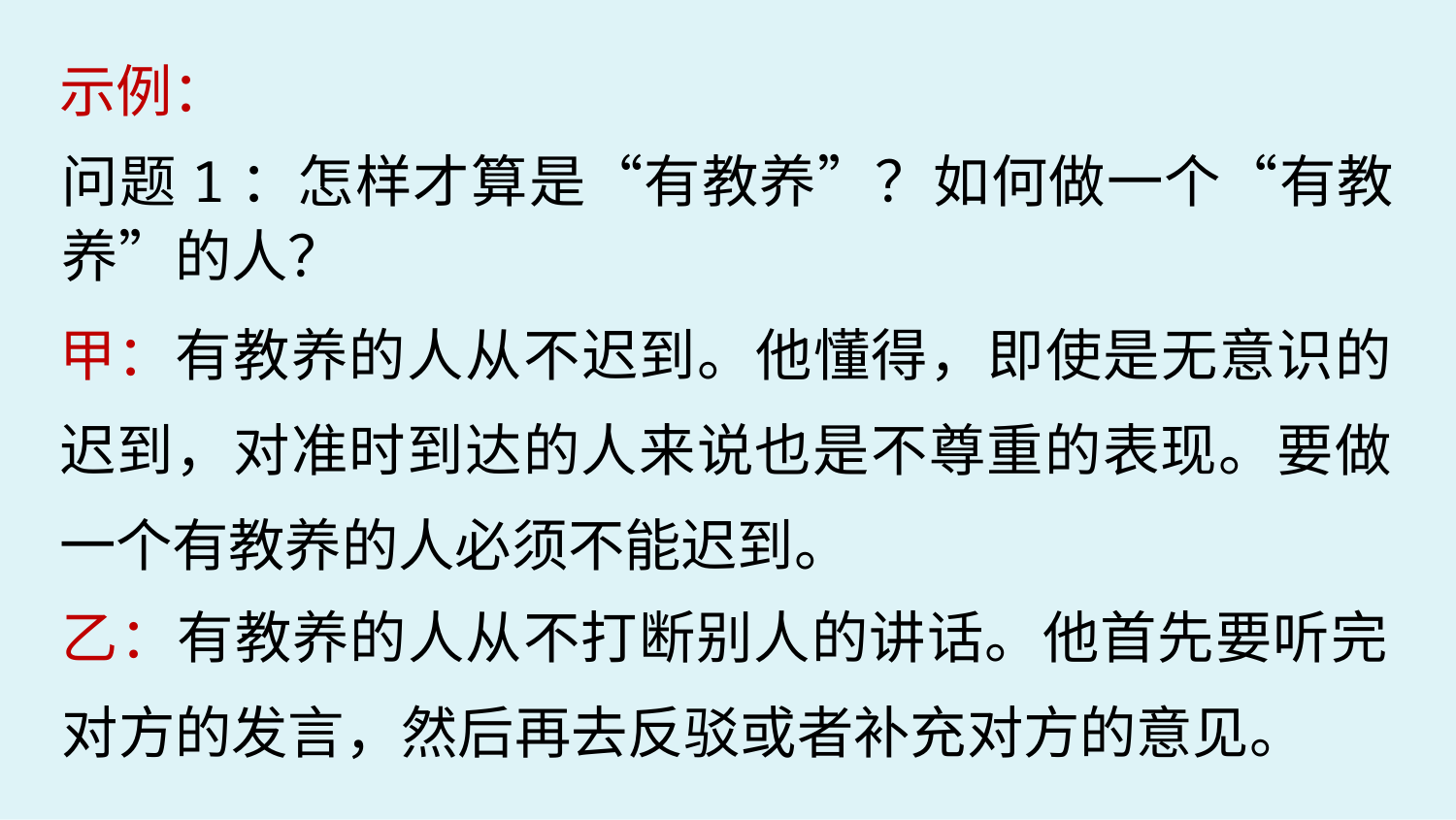

示例：
问题1：怎样才算是“有教养”？如何做一个“有教养”的人？
甲：有教养的人从不迟到。他懂得，即使是无意识的迟到，对准时到达的人来说也是不尊重的表现。要做一个有教养的人必须不能迟到。
乙：有教养的人从不打断别人的讲话。他首先要听完对方的发言，然后再去反驳或者补充对方的意见。